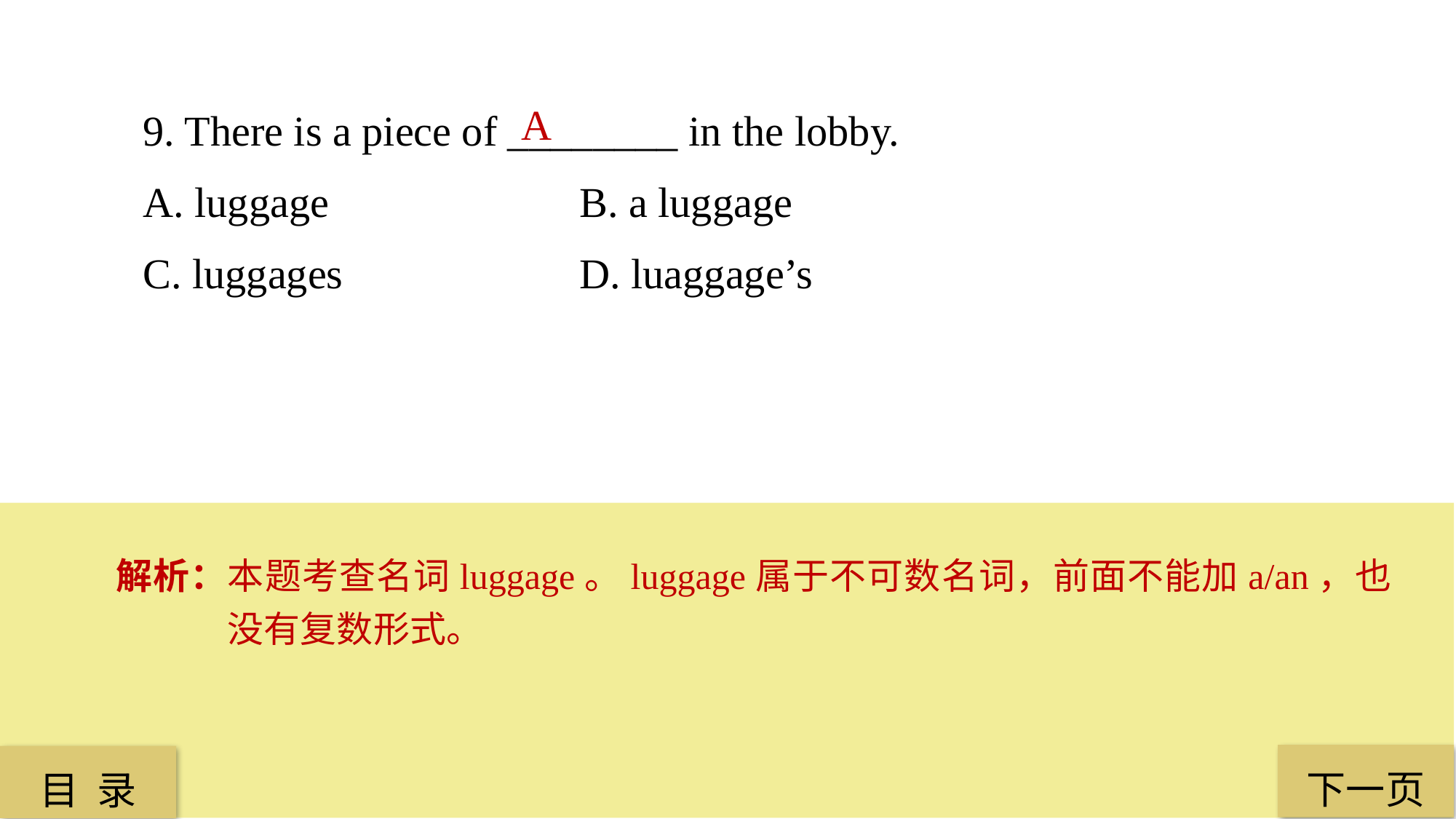

9. There is a piece of ________ in the lobby.
A. luggage 			B. a luggage
C. luggages 			D. luaggage’s
A
解析：本题考查名词luggage。luggage属于不可数名词，前面不能加a/an，也没有复数形式。